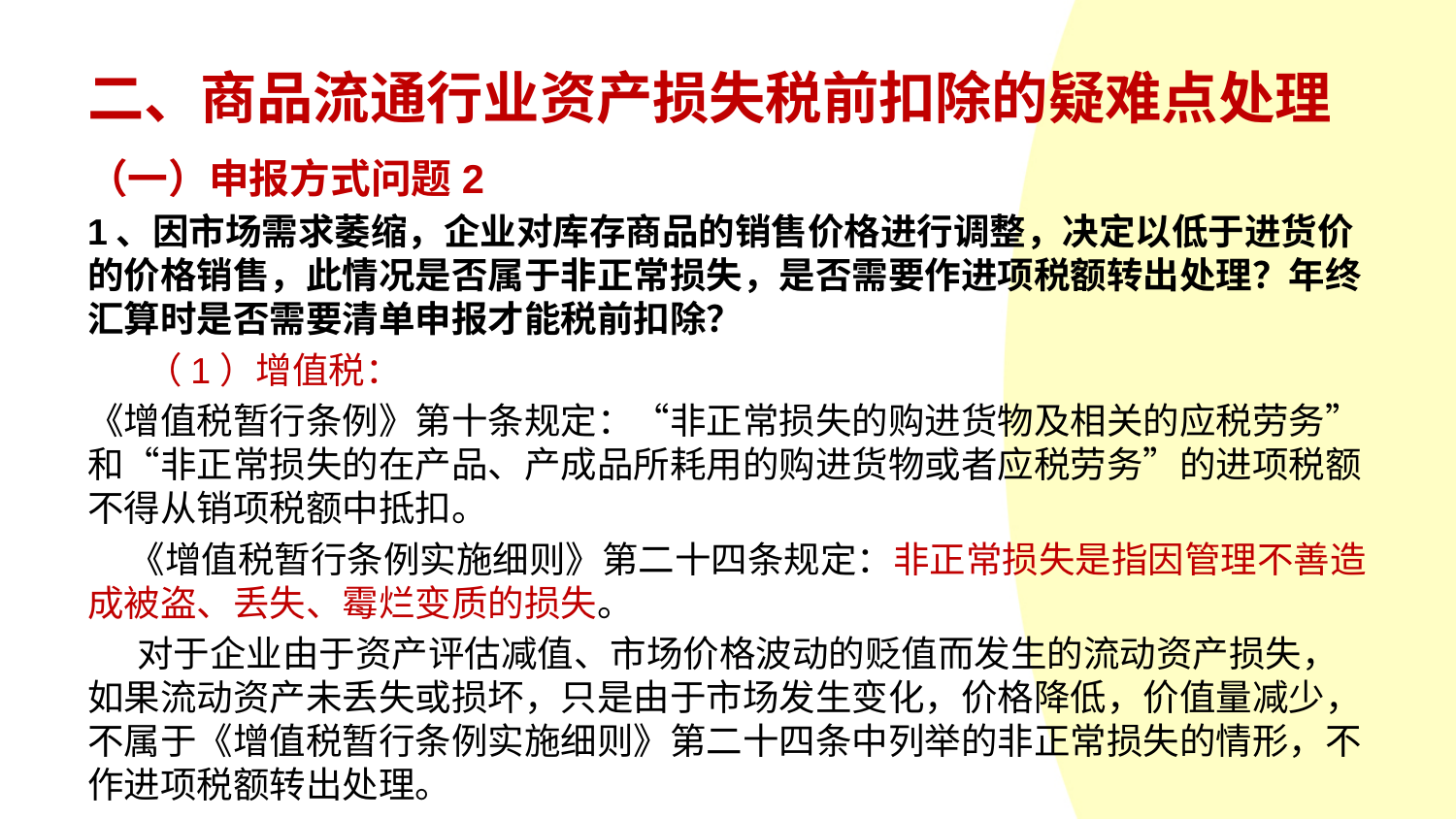

# 二、商品流通行业资产损失税前扣除的疑难点处理
（一）申报方式问题2
1、因市场需求萎缩，企业对库存商品的销售价格进行调整，决定以低于进货价的价格销售，此情况是否属于非正常损失，是否需要作进项税额转出处理？年终汇算时是否需要清单申报才能税前扣除？
      （1）增值税：
《增值税暂行条例》第十条规定：“非正常损失的购进货物及相关的应税劳务”和“非正常损失的在产品、产成品所耗用的购进货物或者应税劳务”的进项税额不得从销项税额中抵扣。
    《增值税暂行条例实施细则》第二十四条规定：非正常损失是指因管理不善造成被盗、丢失、霉烂变质的损失。
     对于企业由于资产评估减值、市场价格波动的贬值而发生的流动资产损失，如果流动资产未丢失或损坏，只是由于市场发生变化，价格降低，价值量减少，不属于《增值税暂行条例实施细则》第二十四条中列举的非正常损失的情形，不作进项税额转出处理。